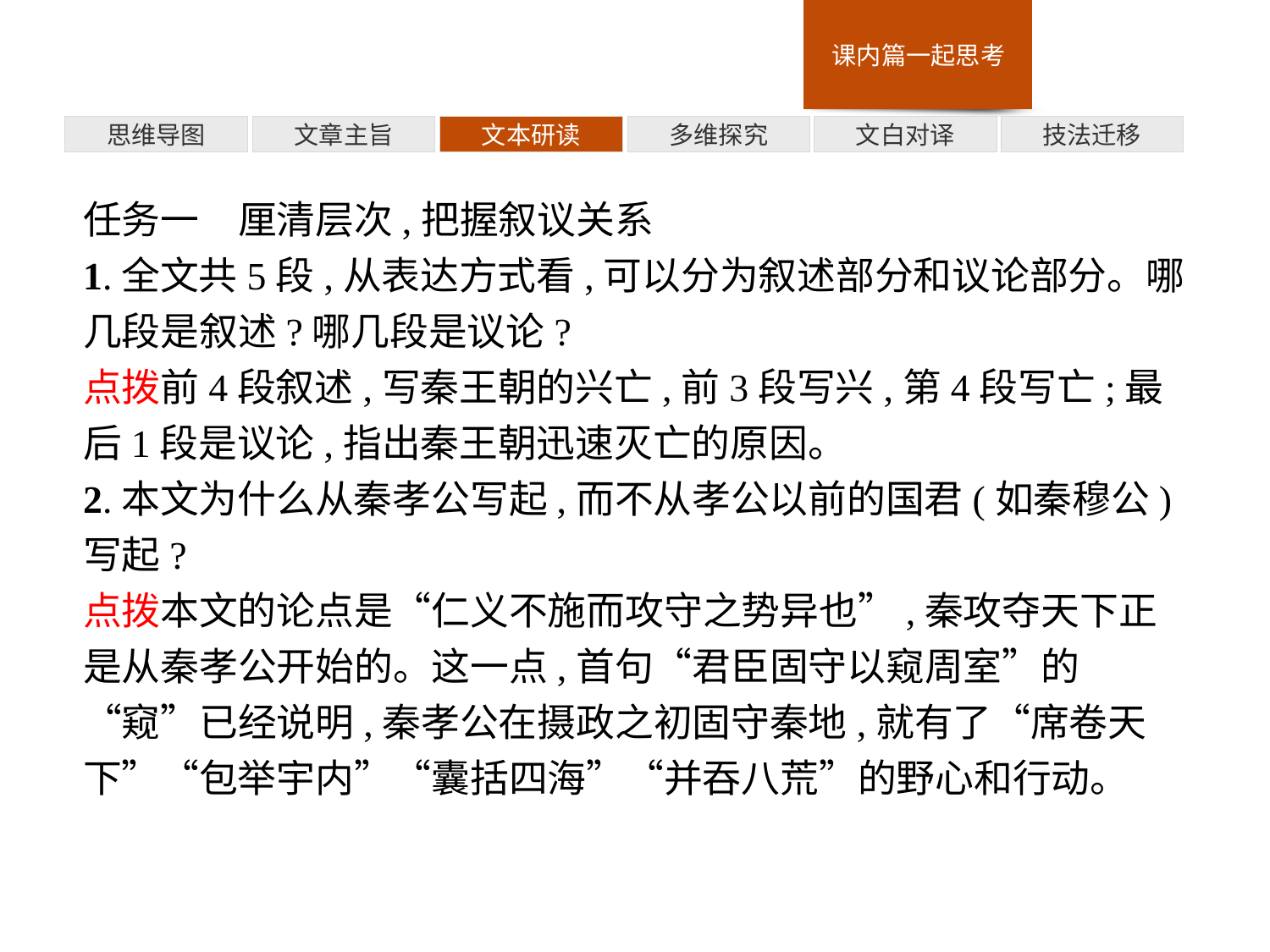

多维探究
思维导图
文章主旨
文本研读
文白对译
技法迁移
任务一　厘清层次,把握叙议关系
1.全文共5段,从表达方式看,可以分为叙述部分和议论部分。哪几段是叙述?哪几段是议论?
点拨前4段叙述,写秦王朝的兴亡,前3段写兴,第4段写亡;最后1段是议论,指出秦王朝迅速灭亡的原因。
2.本文为什么从秦孝公写起,而不从孝公以前的国君(如秦穆公)写起?
点拨本文的论点是“仁义不施而攻守之势异也”,秦攻夺天下正是从秦孝公开始的。这一点,首句“君臣固守以窥周室”的“窥”已经说明,秦孝公在摄政之初固守秦地,就有了“席卷天下”“包举宇内”“囊括四海”“并吞八荒”的野心和行动。